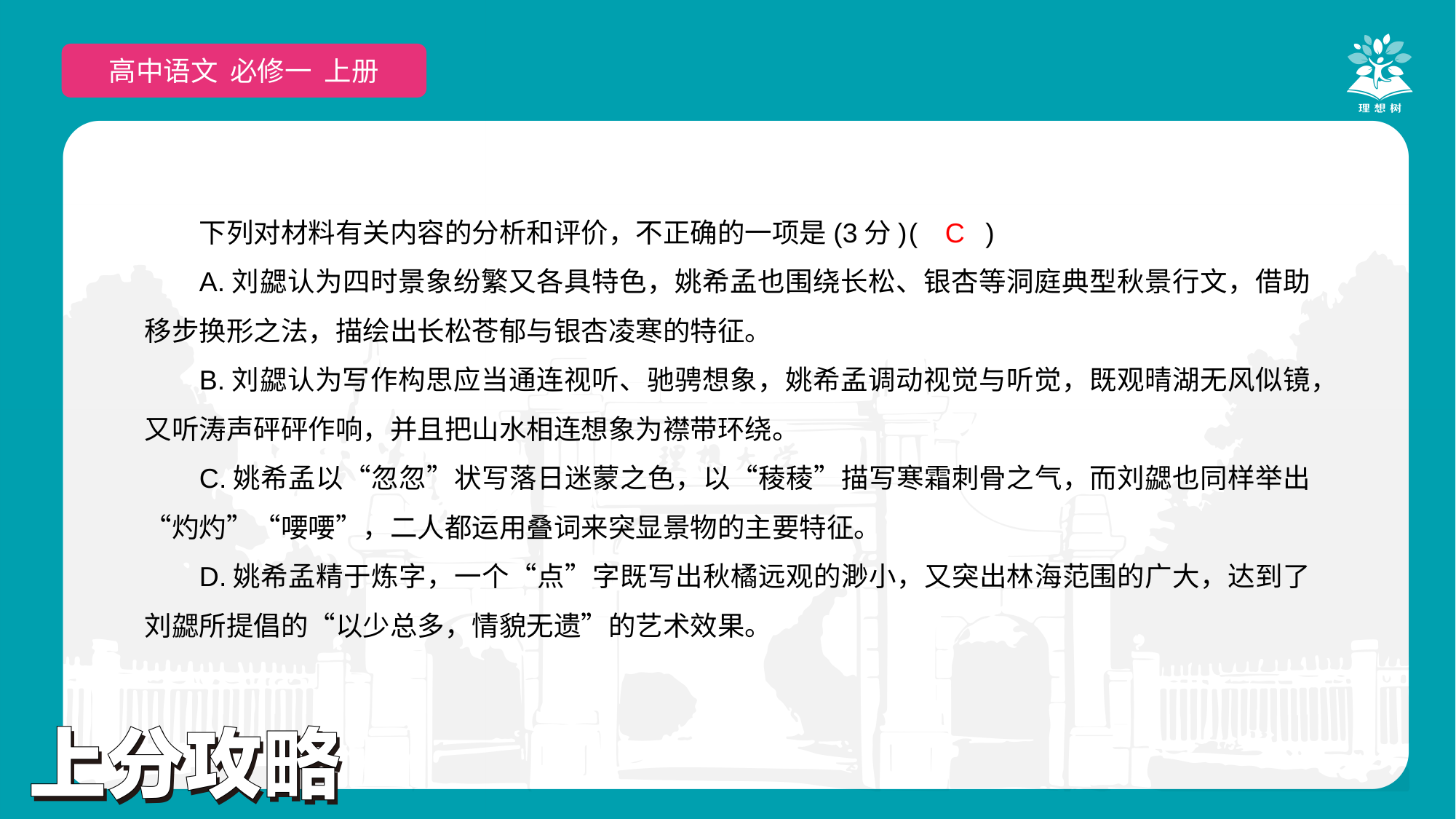

高中语文  必修一  上册
下列对材料有关内容的分析和评价，不正确的一项是(3分)	(　　)
A.刘勰认为四时景象纷繁又各具特色，姚希孟也围绕长松、银杏等洞庭典型秋景行文，借助移步换形之法，描绘出长松苍郁与银杏凌寒的特征。
B.刘勰认为写作构思应当通连视听、驰骋想象，姚希孟调动视觉与听觉，既观晴湖无风似镜，又听涛声砰砰作响，并且把山水相连想象为襟带环绕。
C.姚希孟以“忽忽”状写落日迷蒙之色，以“稜稜”描写寒霜刺骨之气，而刘勰也同样举出“灼灼”“喓喓”，二人都运用叠词来突显景物的主要特征。
D.姚希孟精于炼字，一个“点”字既写出秋橘远观的渺小，又突出林海范围的广大，达到了刘勰所提倡的“以少总多，情貌无遗”的艺术效果。
C